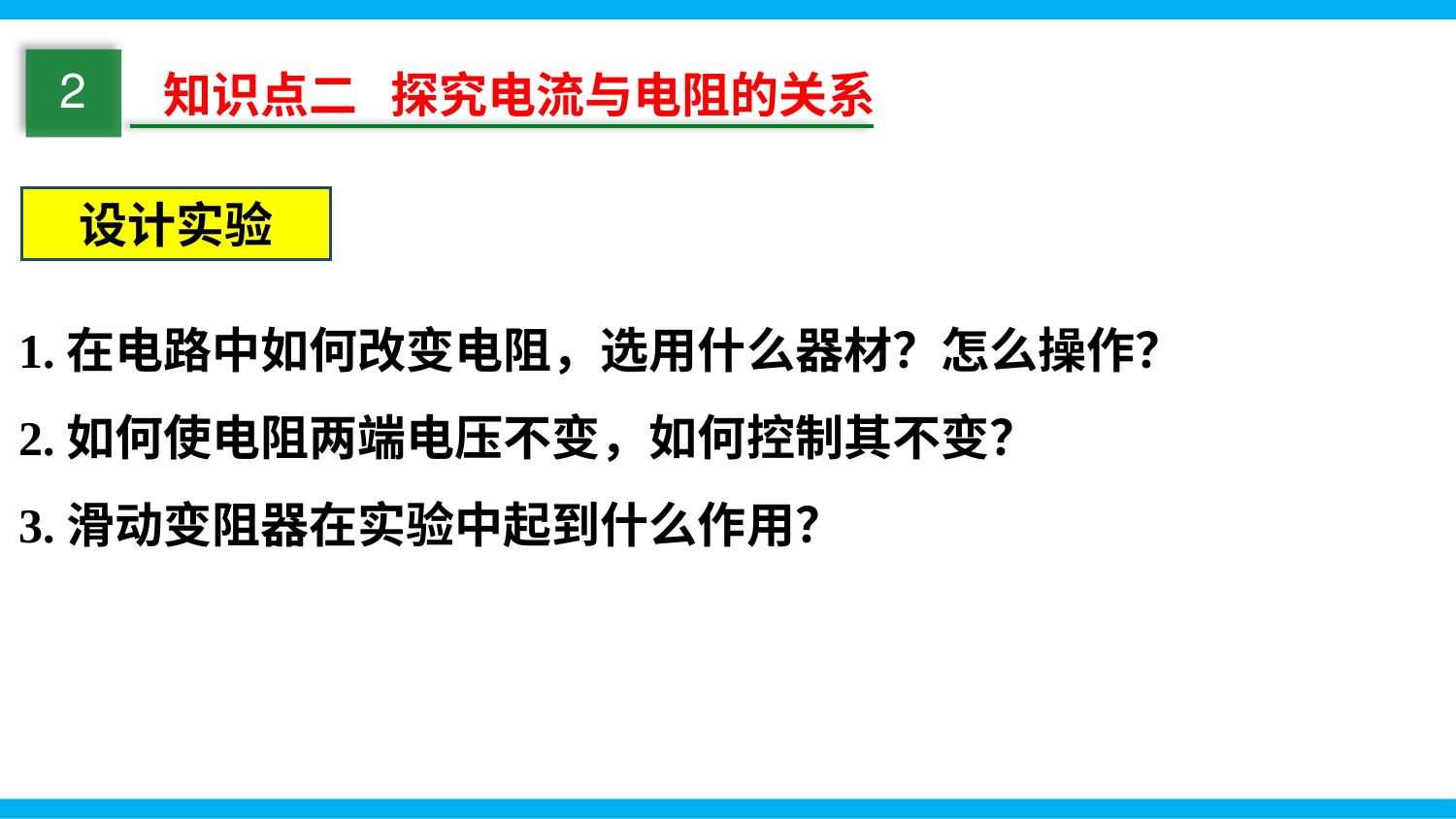

2
知识点二   探究电流与电阻的关系
设计实验
1.在电路中如何改变电阻，选用什么器材？怎么操作？
2.如何使电阻两端电压不变，如何控制其不变？
3.滑动变阻器在实验中起到什么作用？